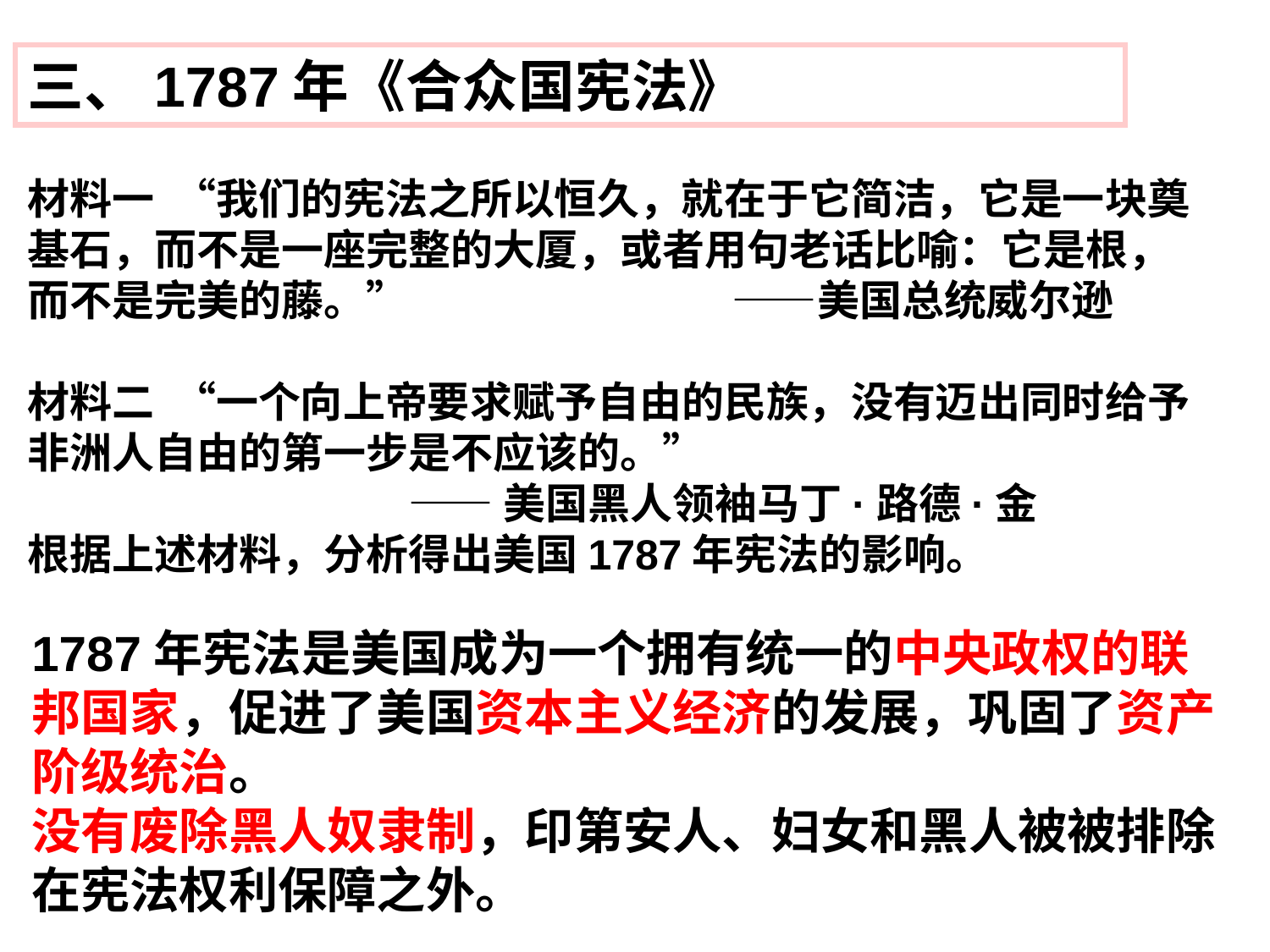

三、1787年《合众国宪法》
材料一  “我们的宪法之所以恒久，就在于它简洁，它是一块奠基石，而不是一座完整的大厦，或者用句老话比喻：它是根，而不是完美的藤。”                                  ——美国总统威尔逊

材料二  “一个向上帝要求赋予自由的民族，没有迈出同时给予非洲人自由的第一步是不应该的。”
                                        ——美国黑人领袖马丁·路德·金
根据上述材料，分析得出美国1787年宪法的影响。
1787年宪法是美国成为一个拥有统一的中央政权的联邦国家，促进了美国资本主义经济的发展，巩固了资产阶级统治。
没有废除黑人奴隶制，印第安人、妇女和黑人被被排除在宪法权利保障之外。